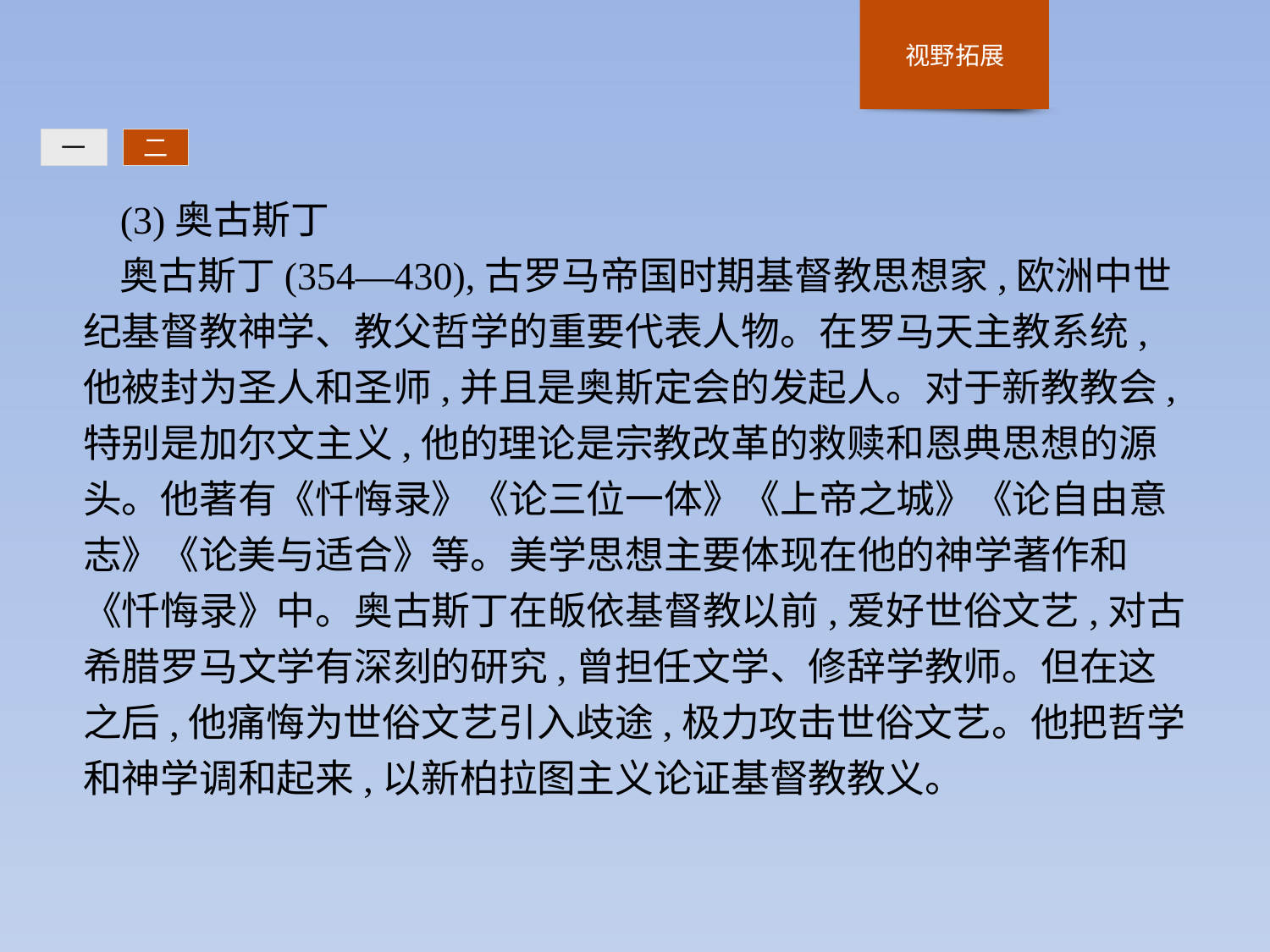

一
二
(3)奥古斯丁
奥古斯丁(354—430),古罗马帝国时期基督教思想家,欧洲中世纪基督教神学、教父哲学的重要代表人物。在罗马天主教系统,他被封为圣人和圣师,并且是奥斯定会的发起人。对于新教教会,特别是加尔文主义,他的理论是宗教改革的救赎和恩典思想的源头。他著有《忏悔录》《论三位一体》《上帝之城》《论自由意志》《论美与适合》等。美学思想主要体现在他的神学著作和《忏悔录》中。奥古斯丁在皈依基督教以前,爱好世俗文艺,对古希腊罗马文学有深刻的研究,曾担任文学、修辞学教师。但在这之后,他痛悔为世俗文艺引入歧途,极力攻击世俗文艺。他把哲学和神学调和起来,以新柏拉图主义论证基督教教义。